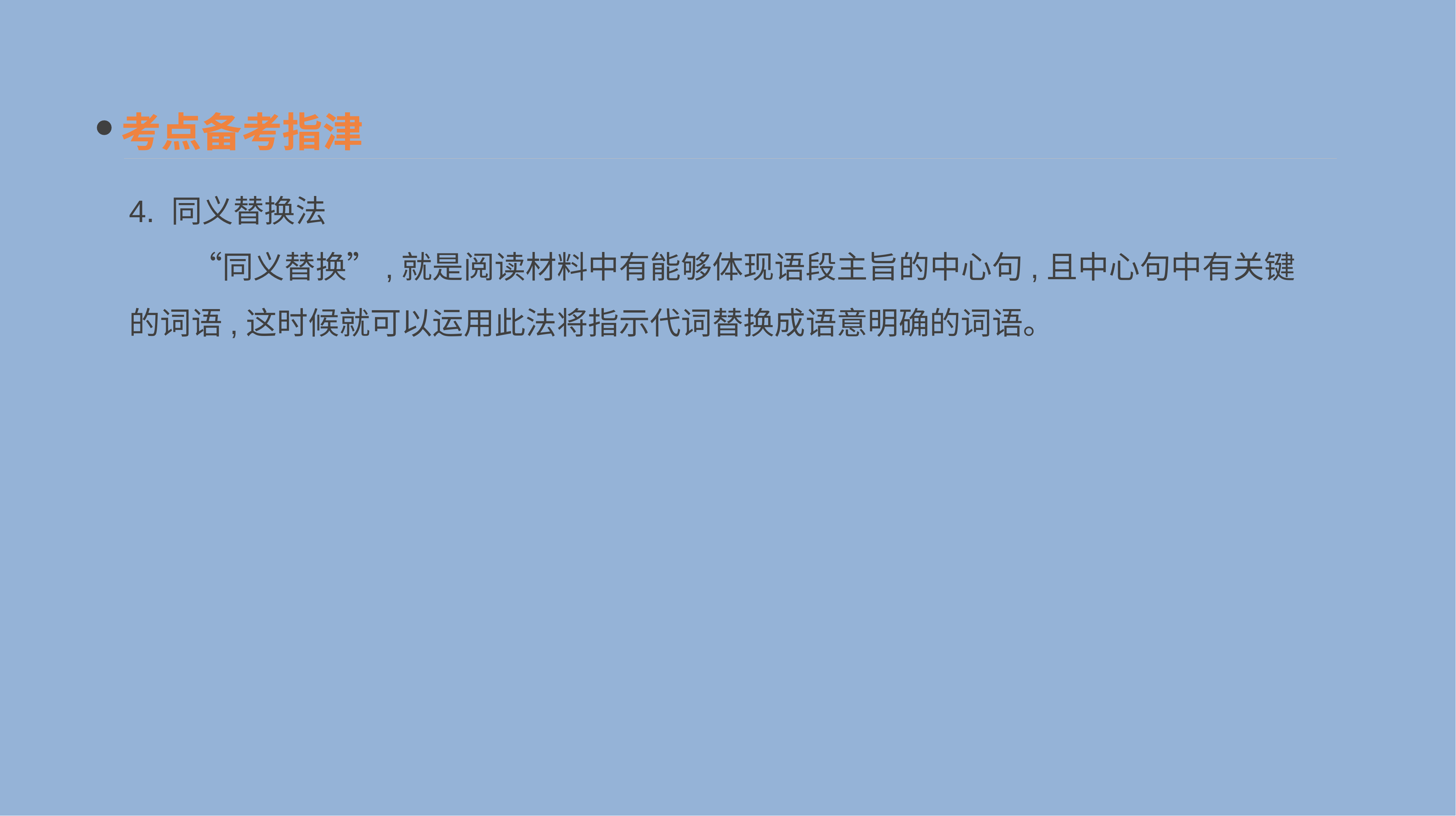

考点备考指津

4. 同义替换法
　　“同义替换”,就是阅读材料中有能够体现语段主旨的中心句,且中心句中有关键的词语,这时候就可以运用此法将指示代词替换成语意明确的词语。